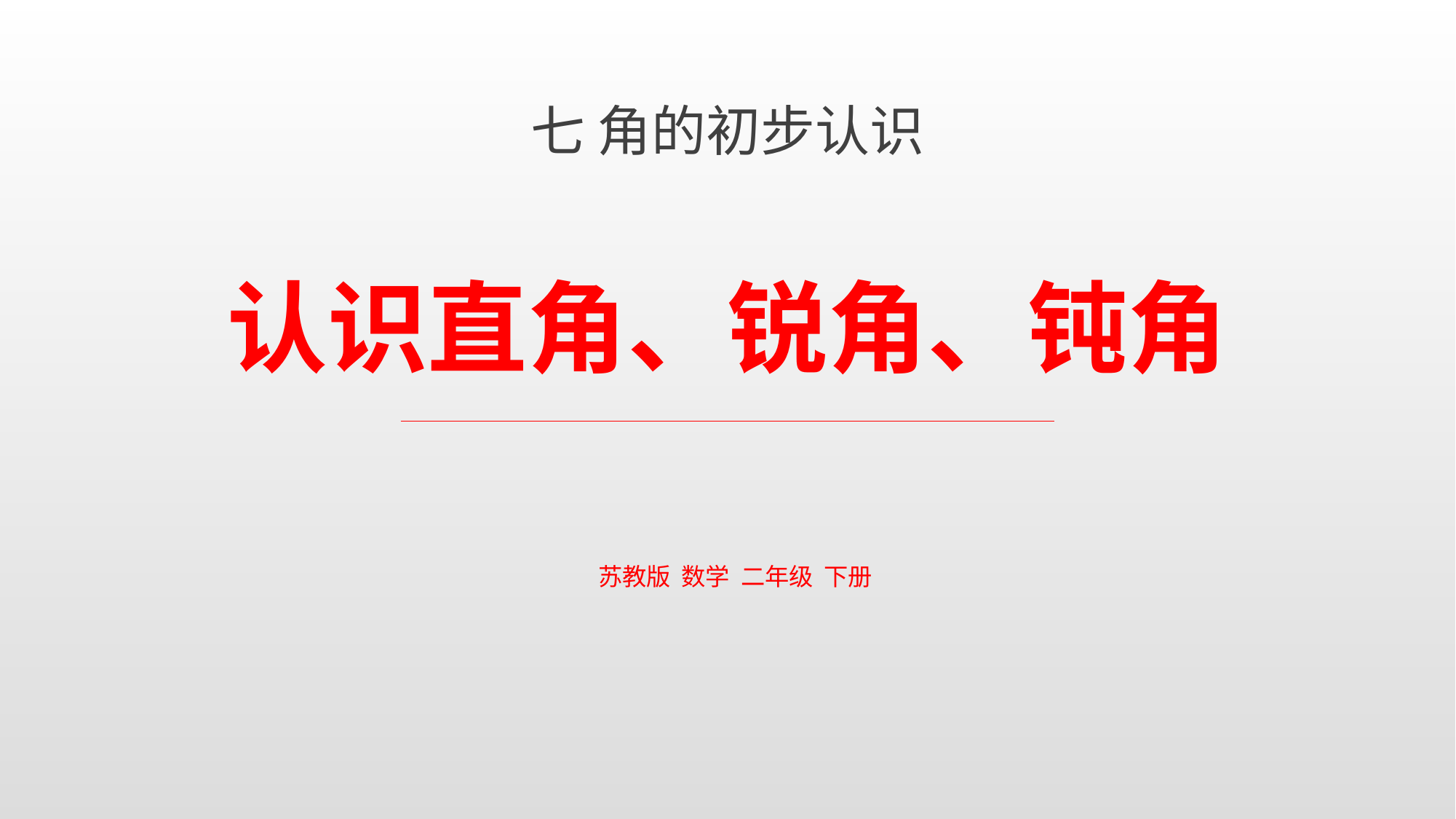

七 角的初步认识
认识直角、锐角、钝角
苏教版  数学  二年级  下册